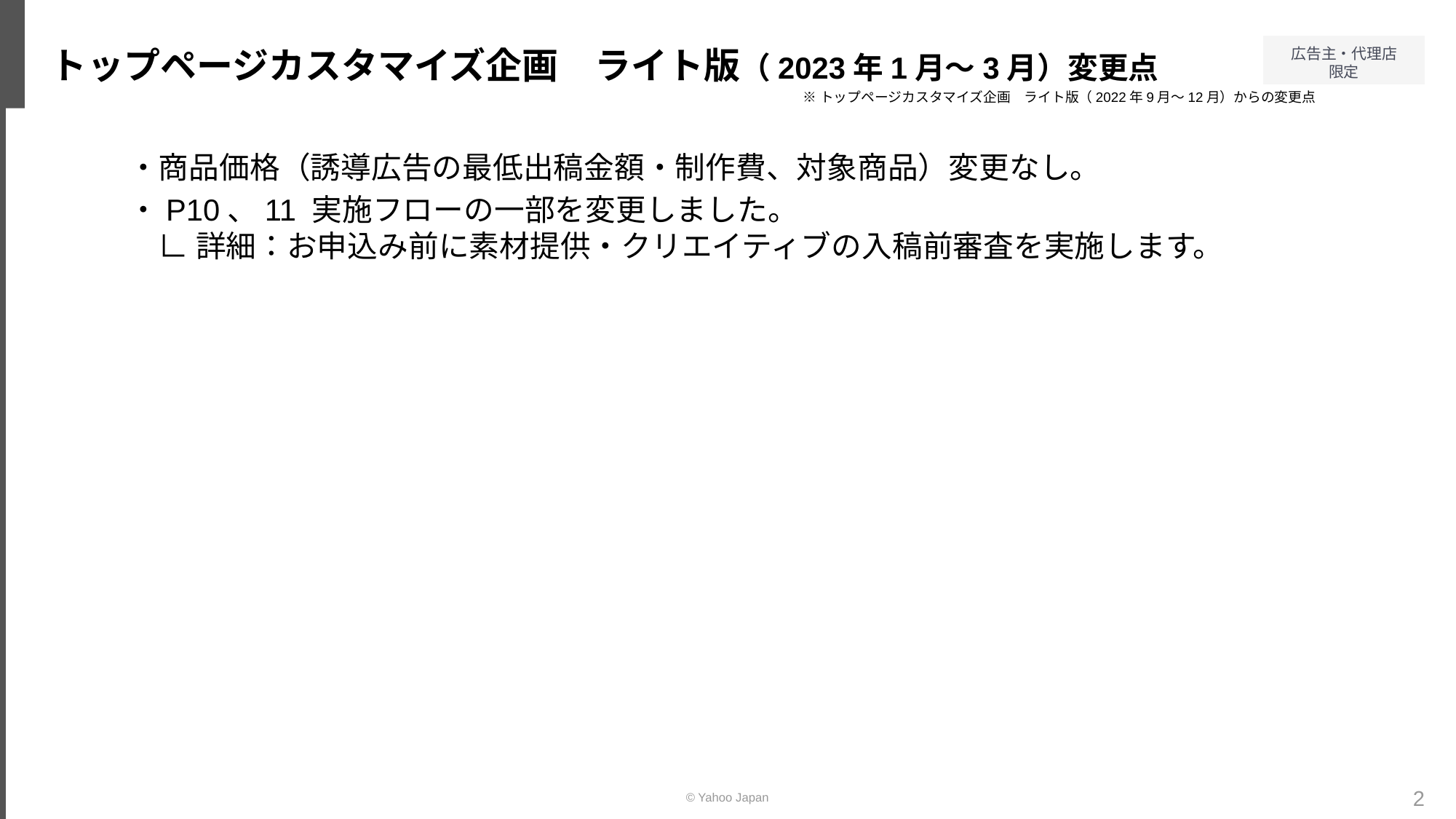

トップページカスタマイズ企画　ライト版（2023年1月～3月）変更点
※トップページカスタマイズ企画　ライト版（2022年9月～12月）からの変更点
・商品価格（誘導広告の最低出稿金額・制作費、対象商品）変更なし。
・P10、11 実施フローの一部を変更しました。
　∟ 詳細：お申込み前に素材提供・クリエイティブの入稿前審査を実施します。
　事前審査

2